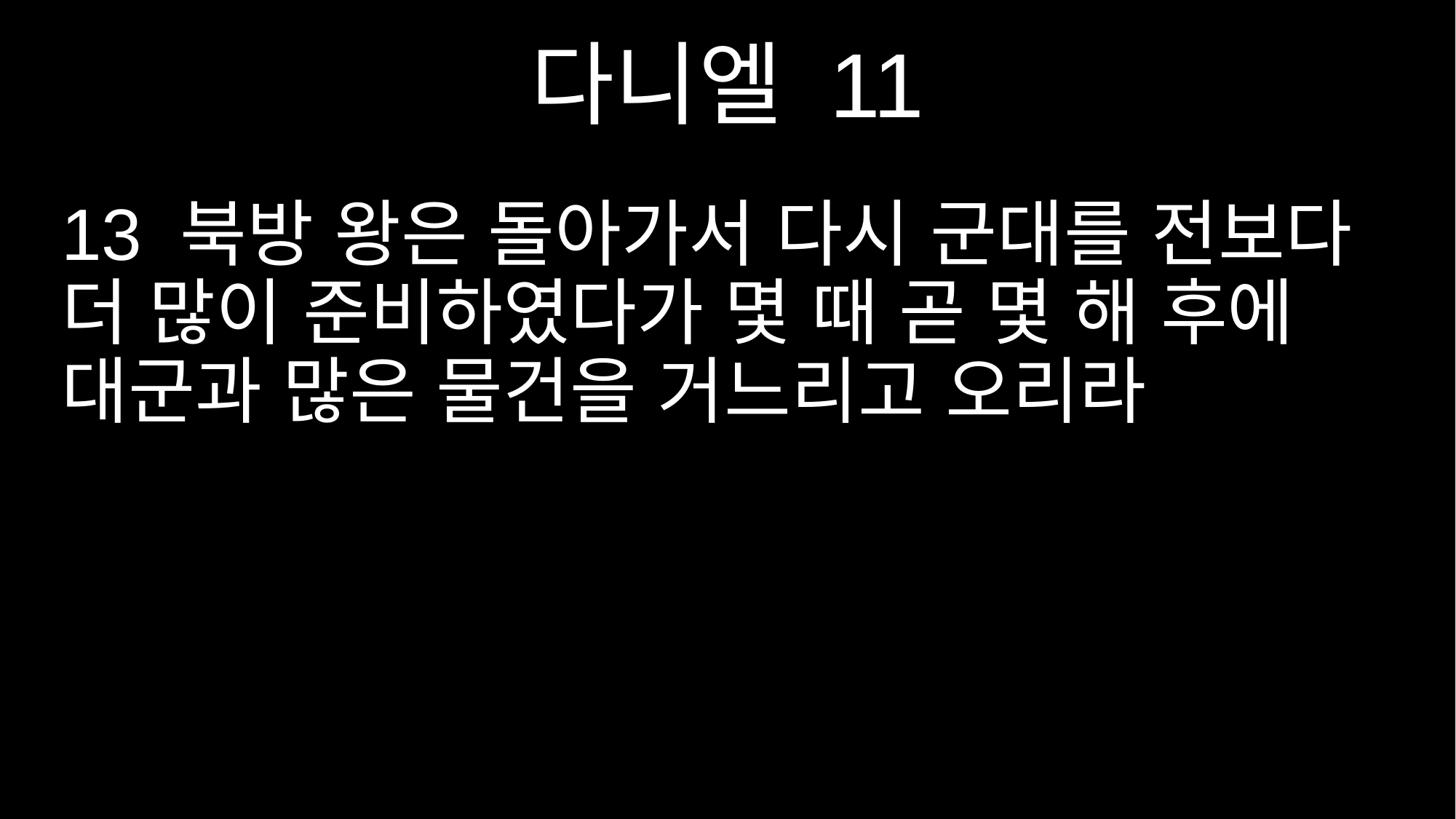

다니엘 11
13 북방 왕은 돌아가서 다시 군대를 전보다 더 많이 준비하였다가 몇 때 곧 몇 해 후에 대군과 많은 물건을 거느리고 오리라